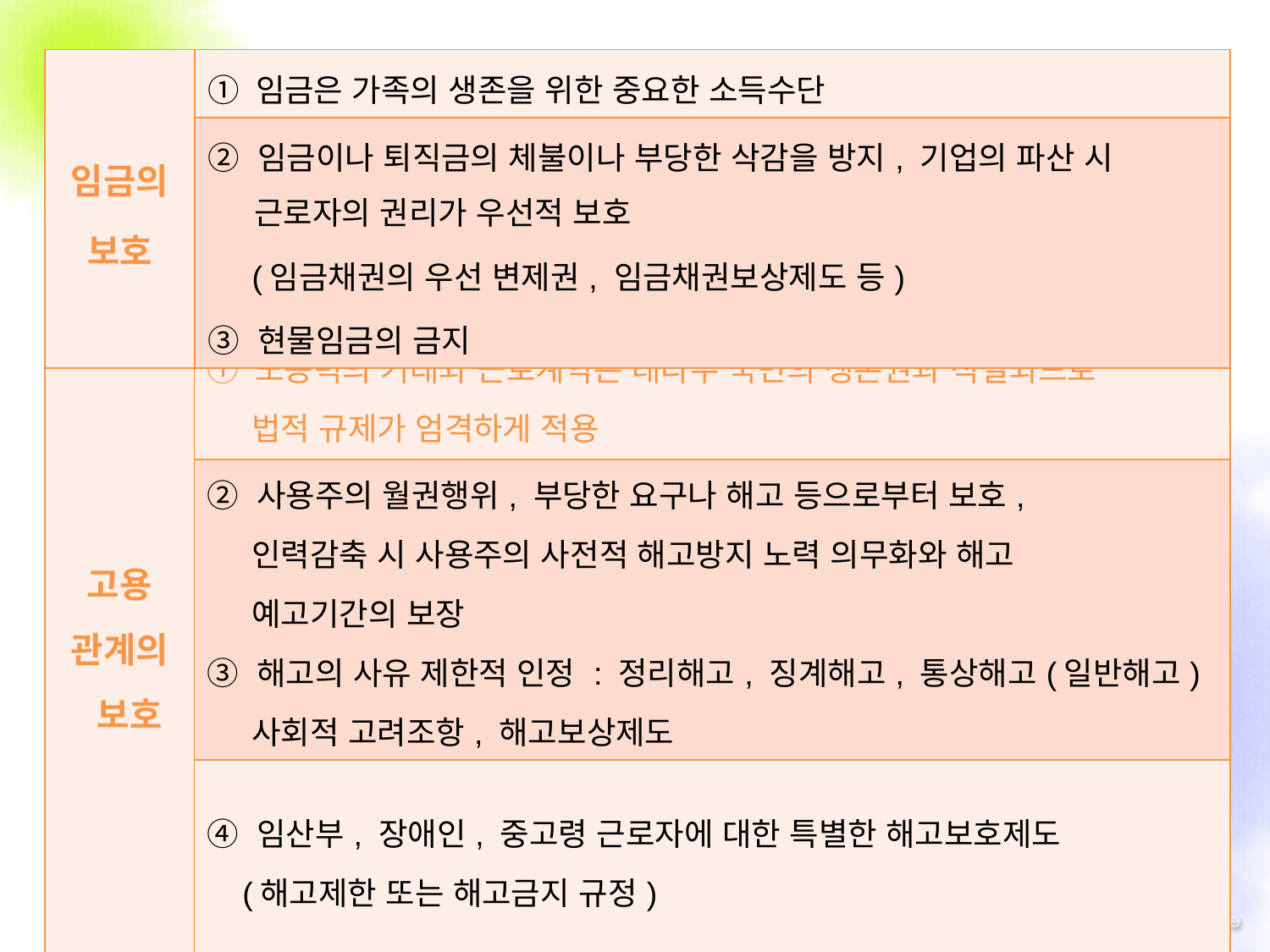

| 임금의 보호 | ① 임금은 가족의 생존을 위한 중요한 소득수단 |
| --- | --- |
|  | ② 임금이나 퇴직금의 체불이나 부당한 삭감을 방지, 기업의 파산 시 근로자의 권리가 우선적 보호 (임금채권의 우선 변제권, 임금채권보상제도 등) ③ 현물임금의 금지 |
| 고용 관계의 보호 | ① 노동력의 거래와 근로계약은 대다수 국민의 생존권과 직결되므로 법적 규제가 엄격하게 적용 |
| --- | --- |
|  | ② 사용주의 월권행위, 부당한 요구나 해고 등으로부터 보호, 인력감축 시 사용주의 사전적 해고방지 노력 의무화와 해고 예고기간의 보장 ③ 해고의 사유 제한적 인정 : 정리해고, 징계해고, 통상해고(일반해고) 사회적 고려조항, 해고보상제도 |
|  | ④ 임산부, 장애인, 중고령 근로자에 대한 특별한 해고보호제도 (해고제한 또는 해고금지 규정) |